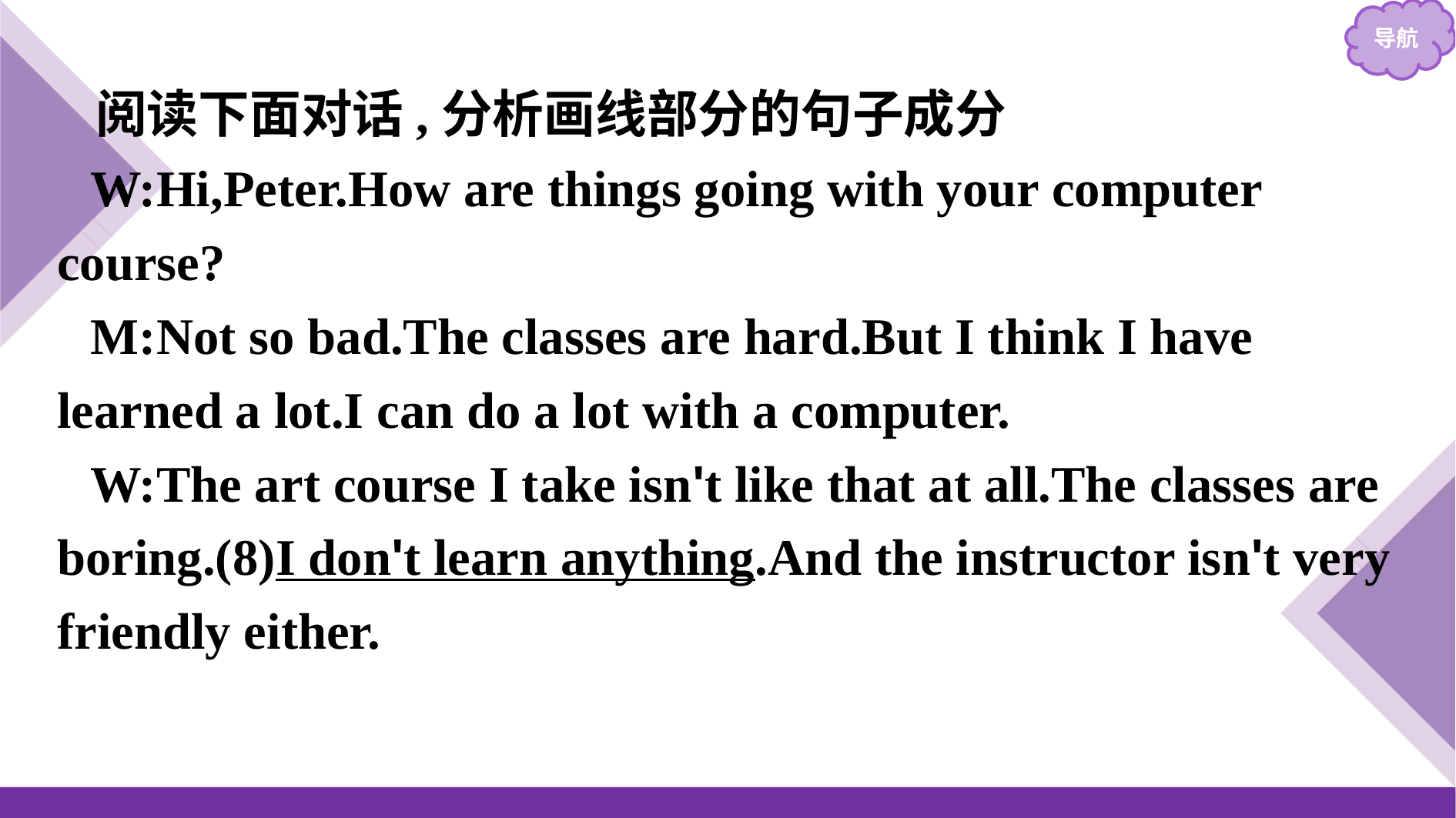

阅读下面对话,分析画线部分的句子成分
W:Hi,Peter.How are things going with your computer course?
M:Not so bad.The classes are hard.But I think I have learned a lot.I can do a lot with a computer.
W:The art course I take isn't like that at all.The classes are boring.(8)I don't learn anything.And the instructor isn't very friendly either.